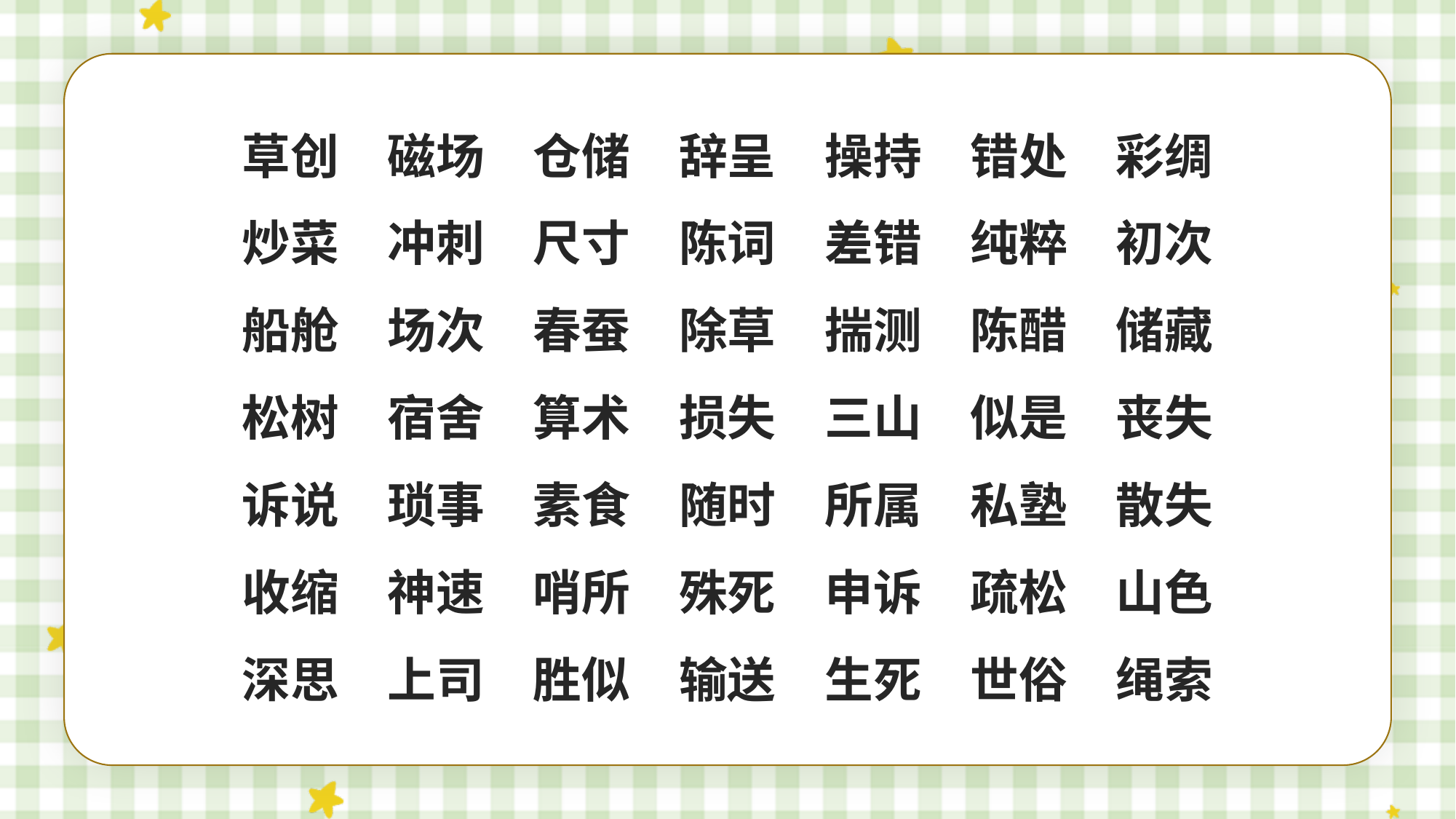

草创　磁场　仓储　辞呈　操持　错处　彩绸
炒菜　冲刺　尺寸　陈词　差错　纯粹　初次
船舱　场次　春蚕　除草　揣测　陈醋　储藏
松树　宿舍　算术　损失　三山　似是　丧失
诉说　琐事　素食　随时　所属　私塾　散失
收缩　神速　哨所　殊死　申诉　疏松　山色
深思　上司　胜似　输送　生死　世俗　绳索